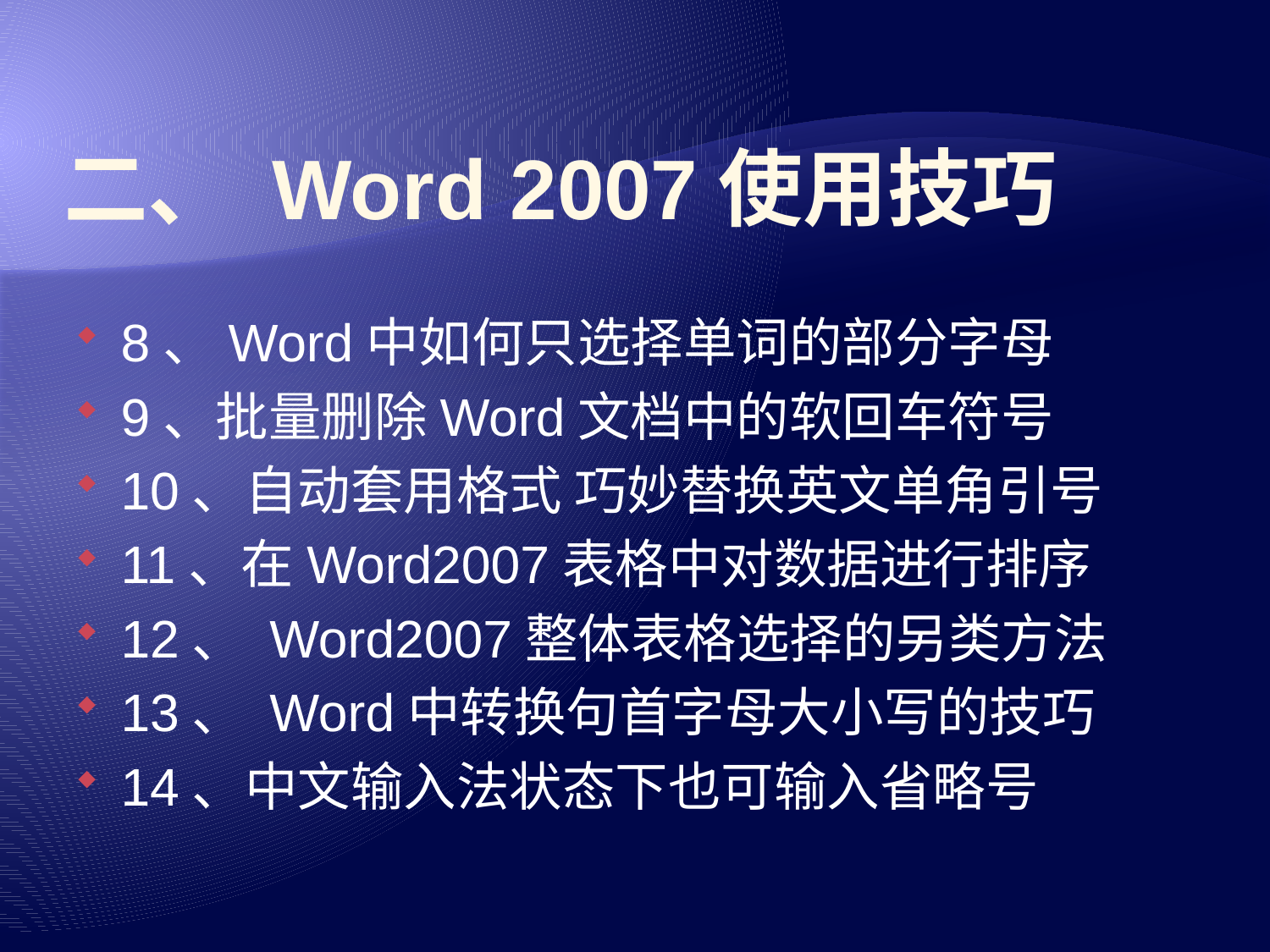

# 二、 Word 2007使用技巧
8、Word中如何只选择单词的部分字母
9、批量删除Word文档中的软回车符号
10、自动套用格式 巧妙替换英文单角引号
11、在Word2007表格中对数据进行排序
12、 Word2007整体表格选择的另类方法
13、 Word中转换句首字母大小写的技巧
14、中文输入法状态下也可输入省略号